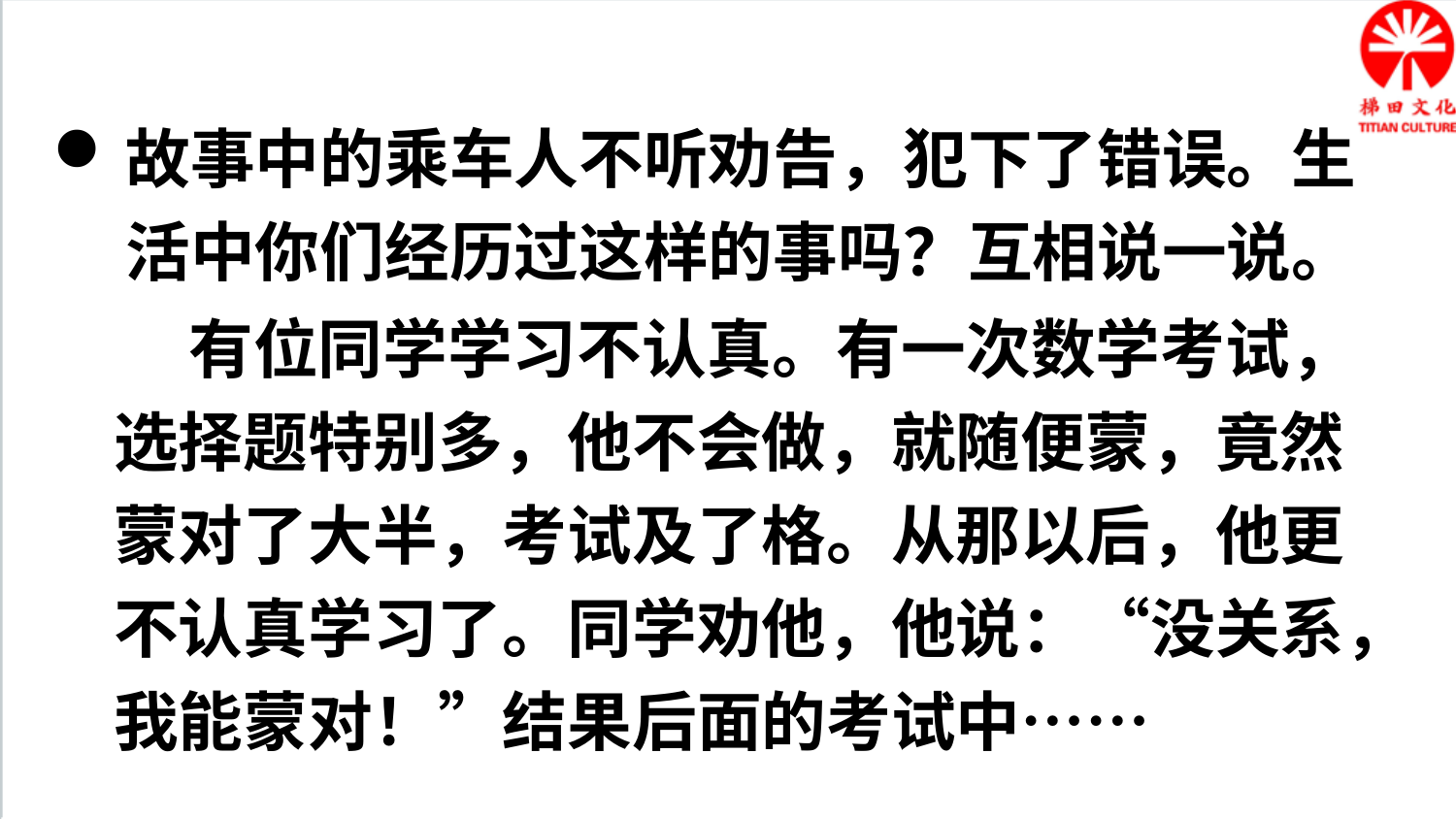

故事中的乘车人不听劝告，犯下了错误。生活中你们经历过这样的事吗？互相说一说。
    有位同学学习不认真。有一次数学考试，选择题特别多，他不会做，就随便蒙，竟然蒙对了大半，考试及了格。从那以后，他更不认真学习了。同学劝他，他说：“没关系，我能蒙对！”结果后面的考试中……